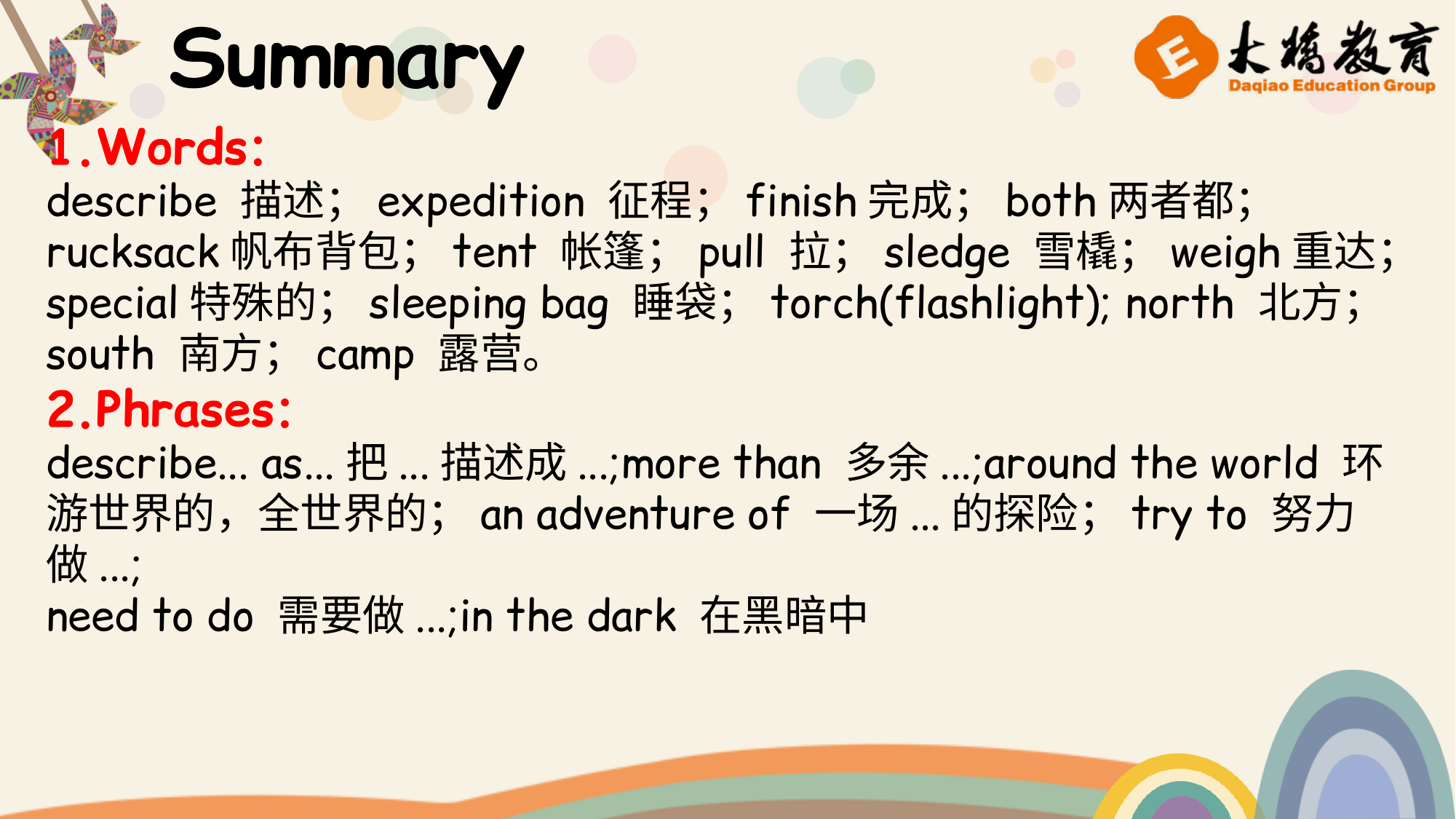

Summary
1.Words:
describe 描述；expedition 征程；finish完成；both两者都；
rucksack帆布背包；tent 帐篷；pull 拉；sledge 雪橇；weigh重达；special特殊的；sleeping bag 睡袋；torch(flashlight); north 北方；south 南方；camp 露营。
2.Phrases:
describe... as...把...描述成...;more than 多余...;around the world 环游世界的，全世界的；an adventure of 一场...的探险；try to 努力做...;
need to do 需要做...;in the dark 在黑暗中